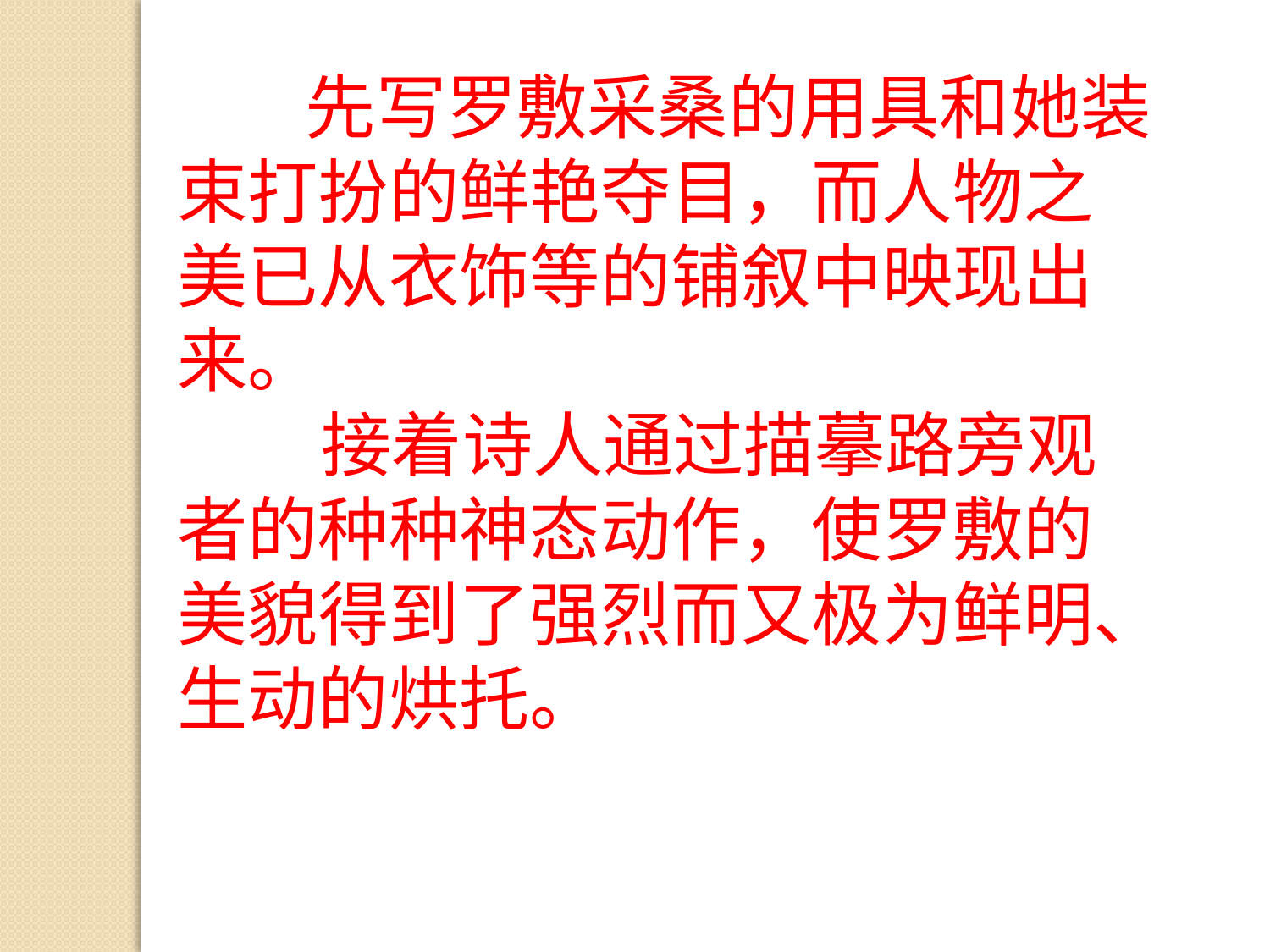

先写罗敷采桑的用具和她装束打扮的鲜艳夺目，而人物之美已从衣饰等的铺叙中映现出来。
        接着诗人通过描摹路旁观者的种种神态动作，使罗敷的美貌得到了强烈而又极为鲜明、生动的烘托。